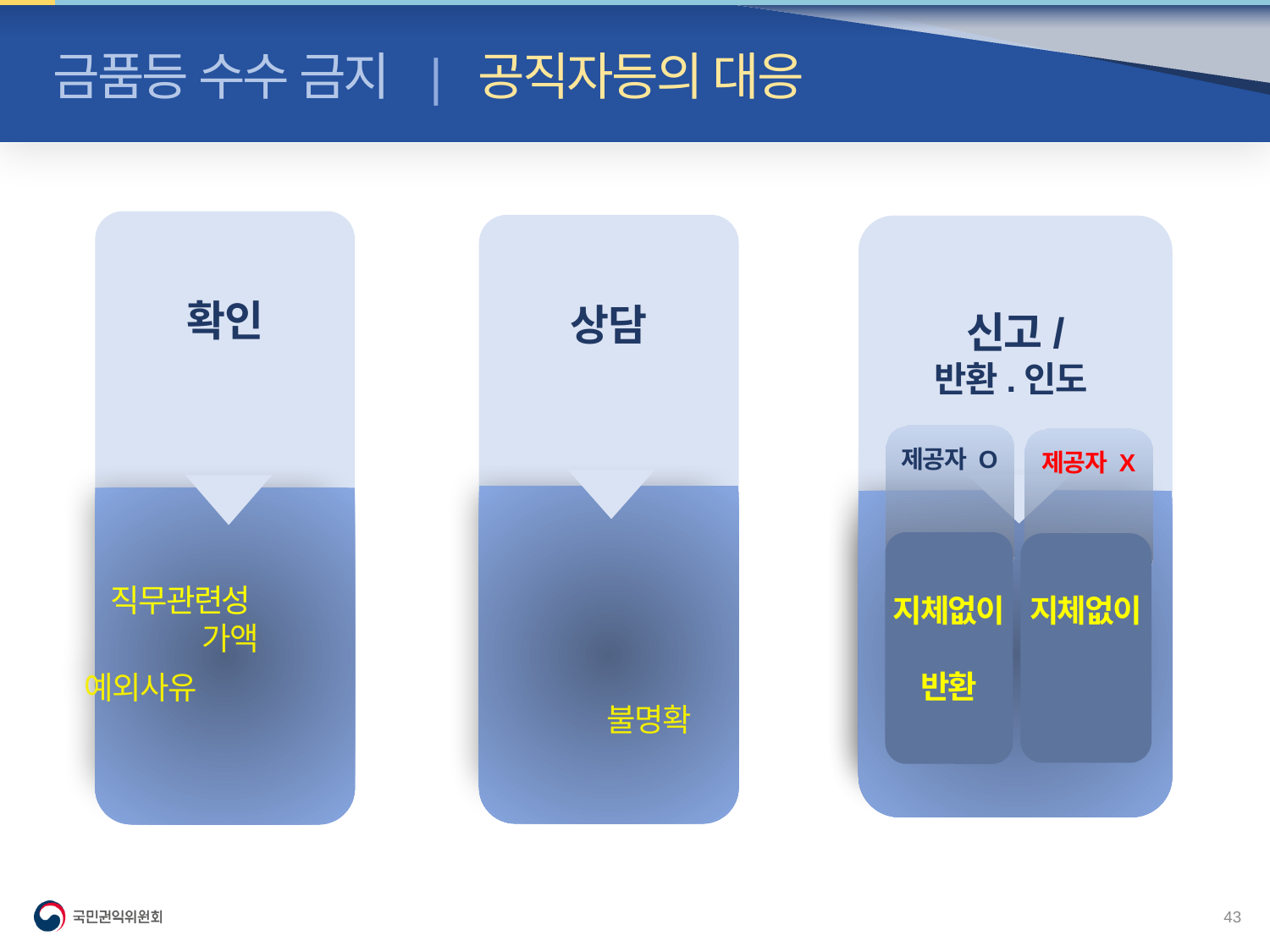

금품등 수수 금지  |  공직자등의 대응
확인

직무관련성 판단 /
금품등 가액 확인/

예외사유(8가지) 여부

상담

청탁방지담당관과
상담(법 제20조)/

수수 금지 금품등
 여부 불명확
신고/
반환.인도
제공자 O
제공자 X

지체없이
신고/
반환
지체없이
신고/
인도
제3자를
위하여
 부정청탁을 한 자
일반인
공직자등

2천만원
이하
과태료
3천만원
이하
과태료
43